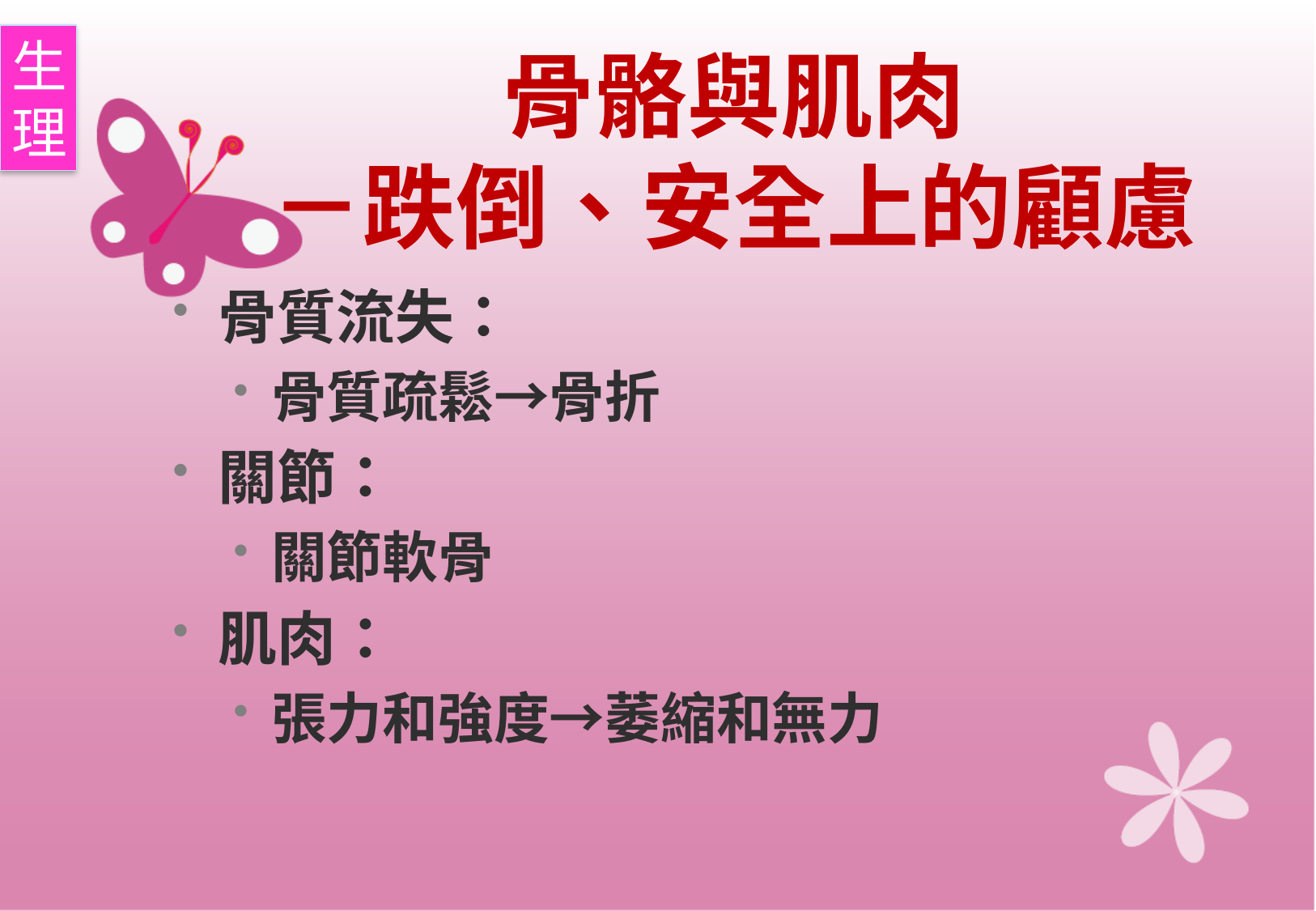

生
理
# 骨骼與肌肉 －跌倒、安全上的顧慮
骨質流失：
骨質疏鬆→骨折
關節：
關節軟骨
肌肉：
張力和強度→萎縮和無力